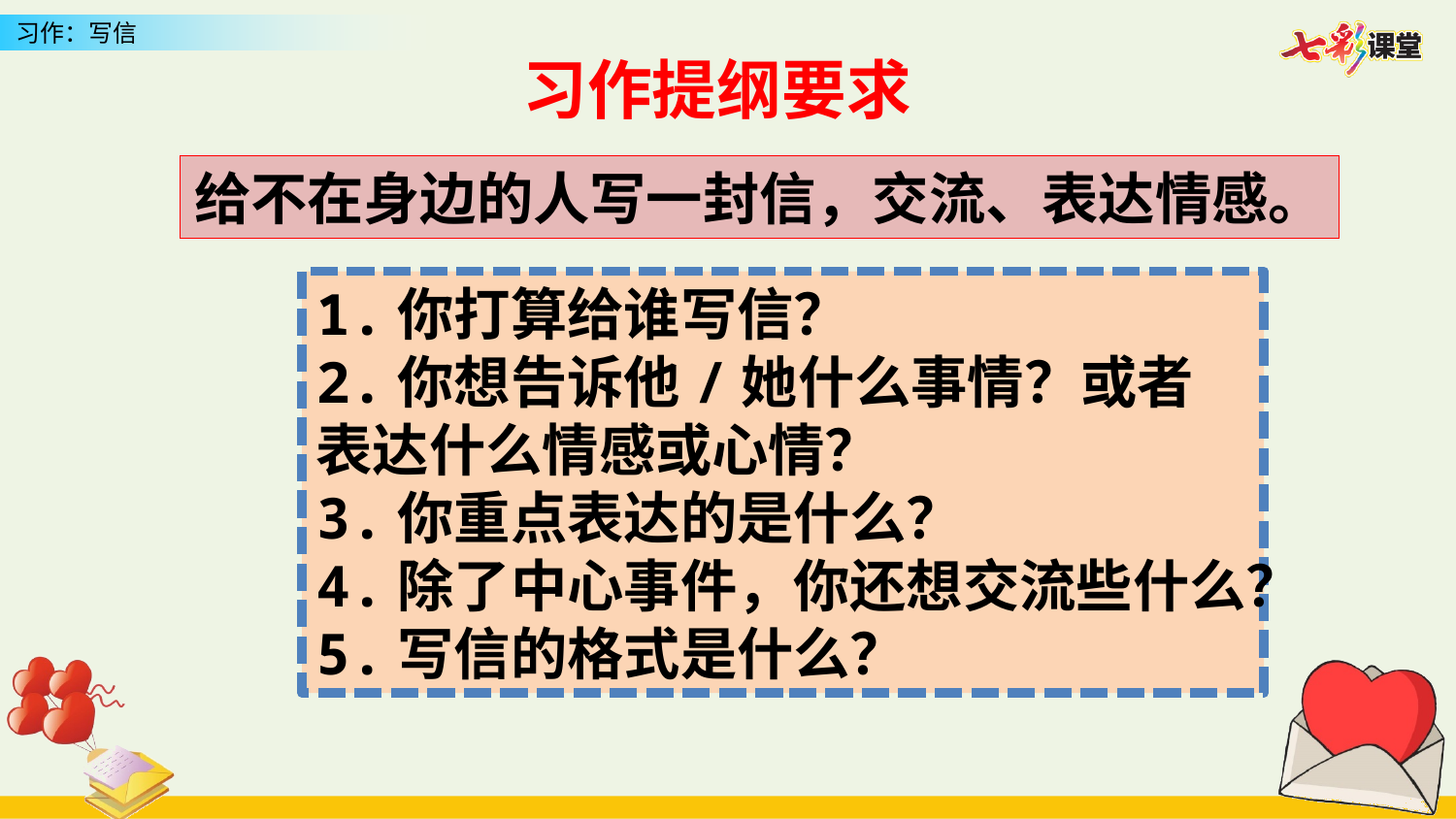

习作提纲要求
给不在身边的人写一封信，交流、表达情感。
1.你打算给谁写信？
2.你想告诉他/她什么事情？或者表达什么情感或心情？
3.你重点表达的是什么？
4.除了中心事件，你还想交流些什么？
5.写信的格式是什么？